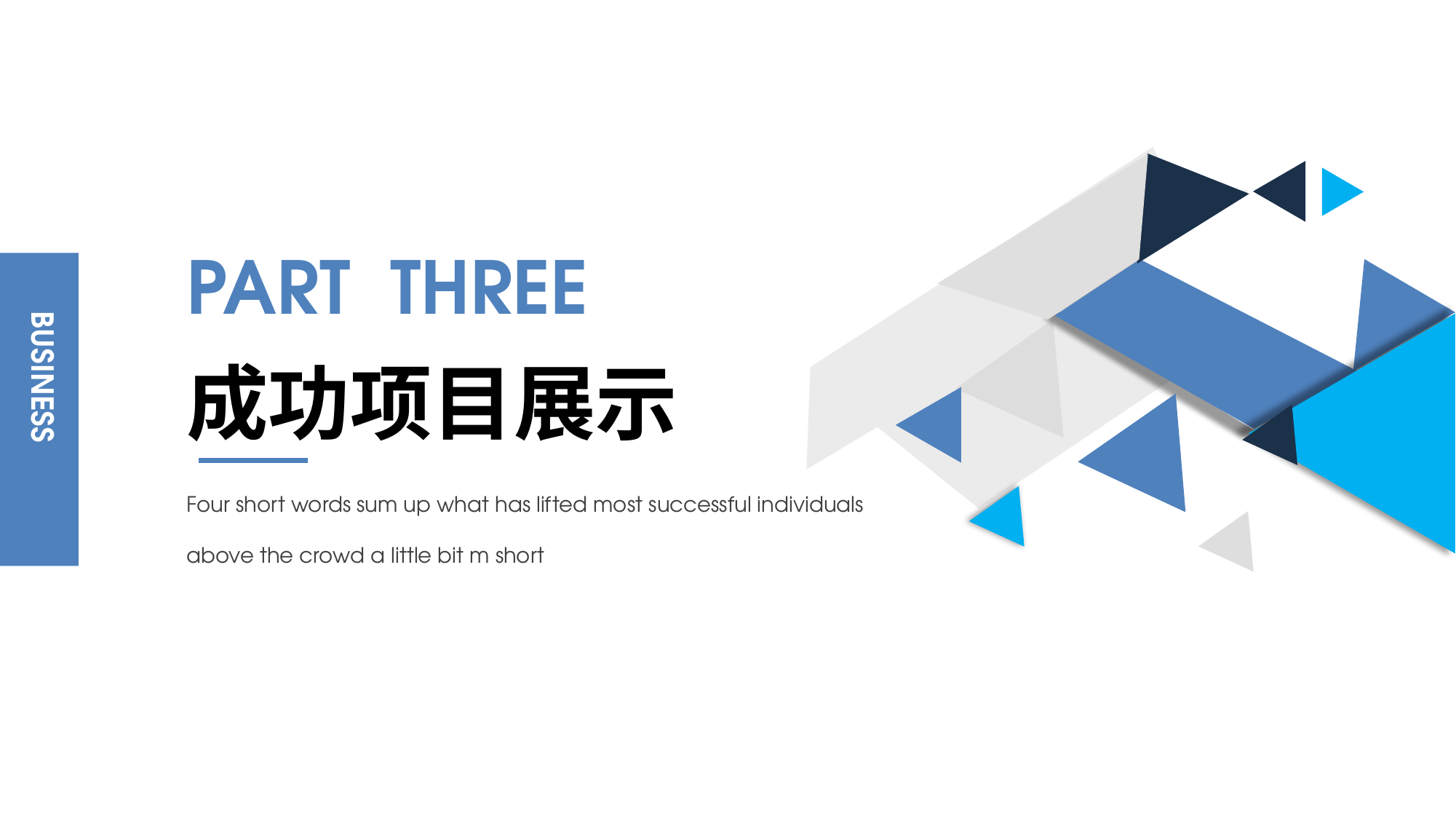

PART  THREE

BUSINESS

成功项目展示

Four short words sum up what has lifted most successful individuals above the crowd a little bit m short